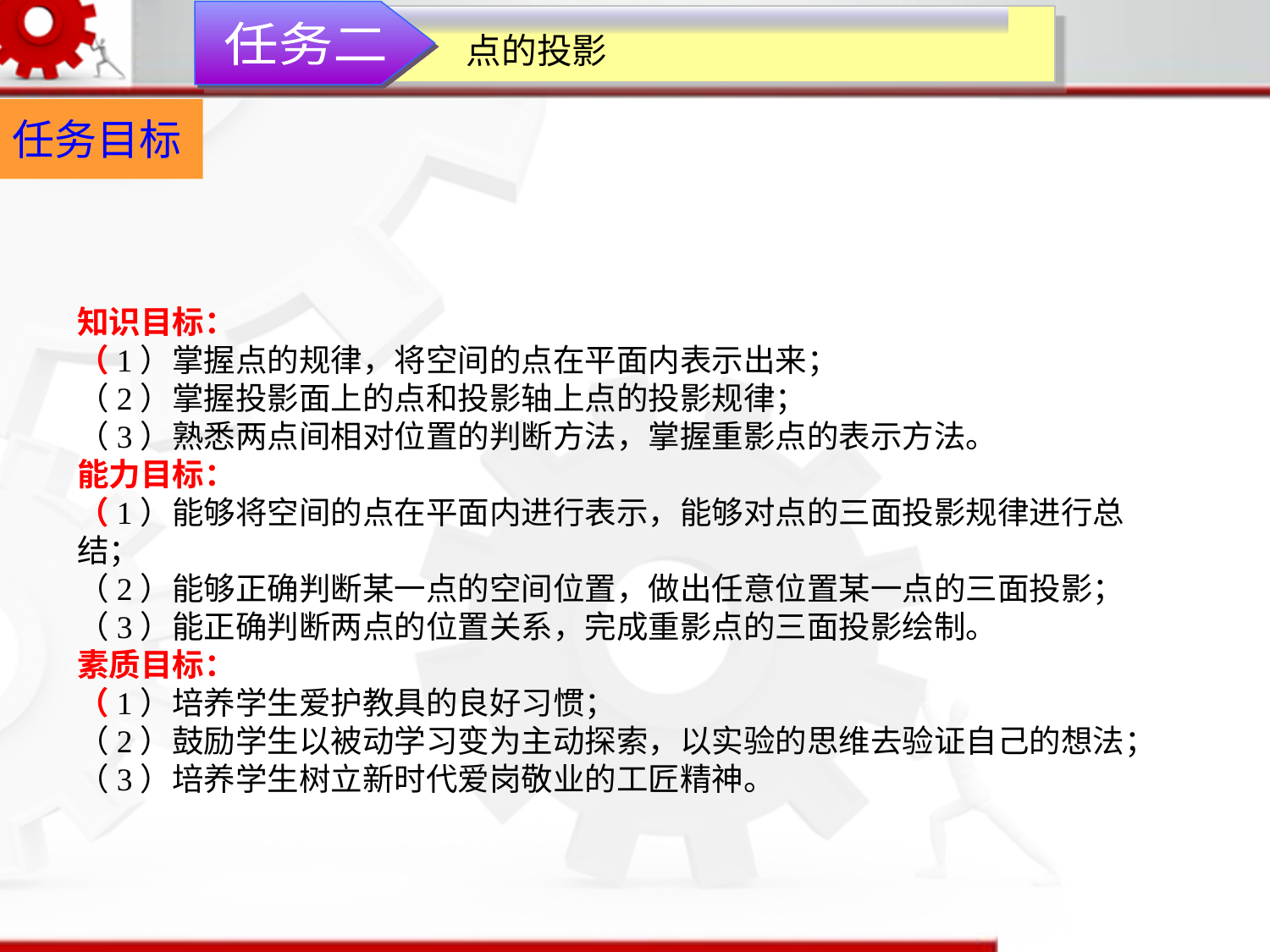

任务二
点的投影
任务目标
知识目标：（1）掌握点的规律，将空间的点在平面内表示出来；（2）掌握投影面上的点和投影轴上点的投影规律；（3）熟悉两点间相对位置的判断方法，掌握重影点的表示方法。
能力目标：（1）能够将空间的点在平面内进行表示，能够对点的三面投影规律进行总结；（2）能够正确判断某一点的空间位置，做出任意位置某一点的三面投影；（3）能正确判断两点的位置关系，完成重影点的三面投影绘制。
素质目标：（1）培养学生爱护教具的良好习惯；（2）鼓励学生以被动学习变为主动探索，以实验的思维去验证自己的想法；（3）培养学生树立新时代爱岗敬业的工匠精神。